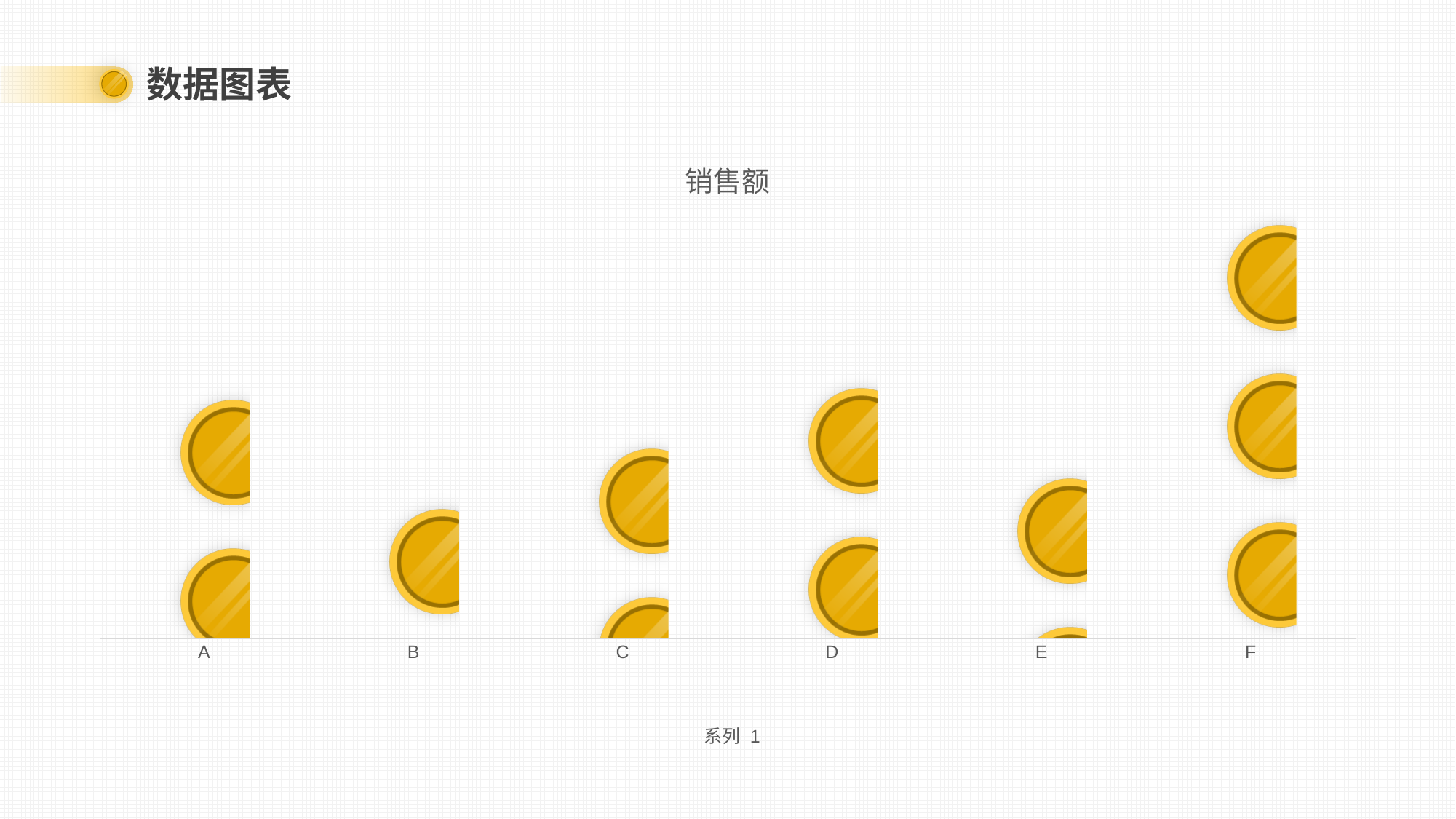

数据图表

### Chart: 销售额

| Category | 系列 1 |
|---|---|
| A | 4.3 |
| B | 2.5 |
| C | 3.5 |
| D | 4.5 |
| E | 3.0 |
| F | 7.2 |